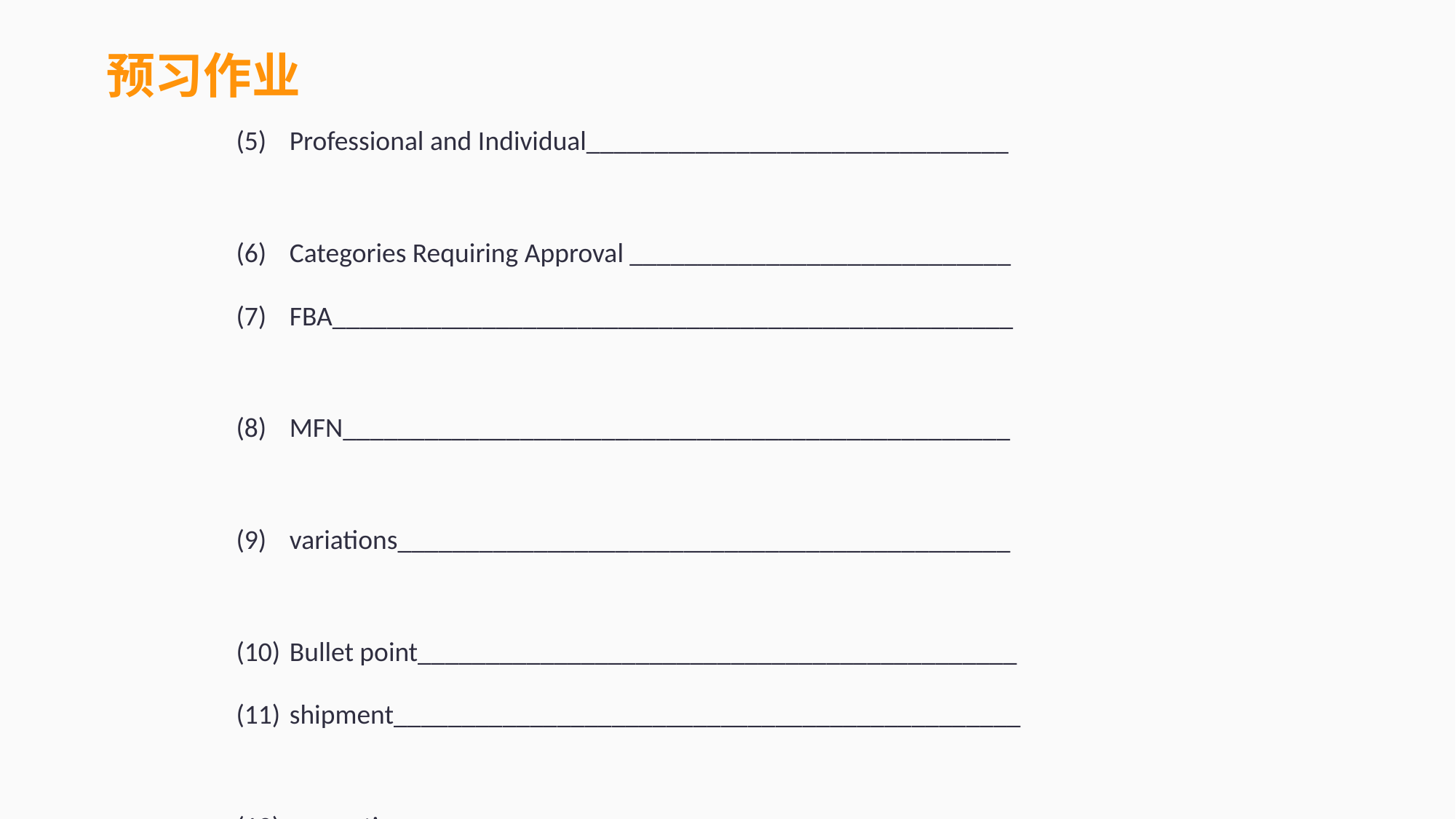

预习作业
(5)	Professional and Individual_______________________________
(6)	Categories Requiring Approval ____________________________
(7)	FBA__________________________________________________
(8)	MFN_________________________________________________
(9)	variations_____________________________________________
(10)	Bullet point____________________________________________
(11)	shipment______________________________________________
(12)	promotion_____________________________________________
(13)	advertising_____________________________________________
(14)	Account health__________________________________________
(15)	feedback_______________________________________________